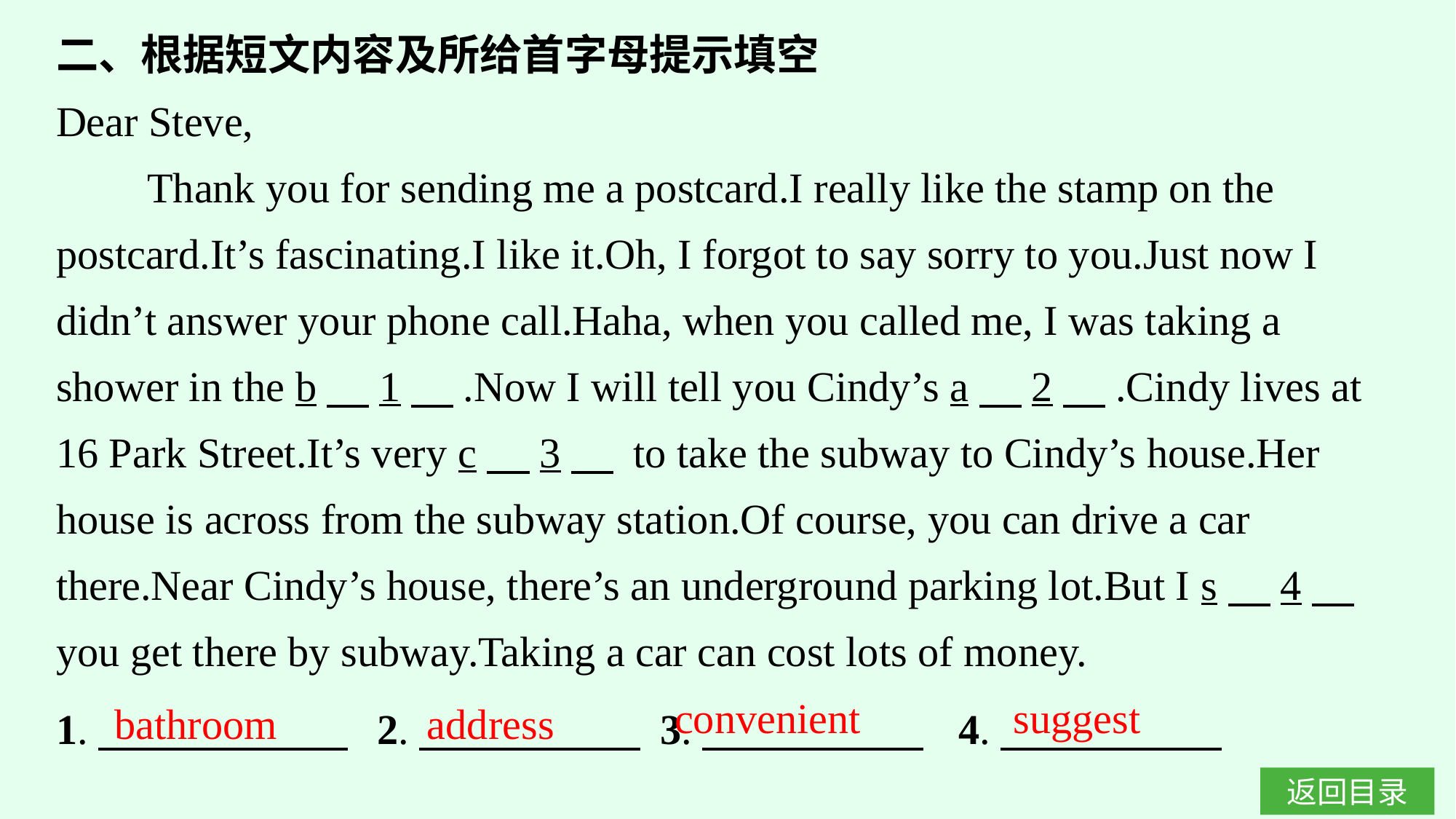

二、根据短文内容及所给首字母提示填空
Dear Steve,
Thank you for sending me a postcard.I really like the stamp on the postcard.It’s fascinating.I like it.Oh, I forgot to say sorry to you.Just now I didn’t answer your phone call.Haha, when you called me, I was taking a shower in the b　1　.Now I will tell you Cindy’s a　2　.Cindy lives at 16 Park Street.It’s very c　3　 to take the subway to Cindy’s house.Her house is across from the subway station.Of course, you can drive a car there.Near Cindy’s house, there’s an underground parking lot.But I s　4　 you get there by subway.Taking a car can cost lots of money.
convenient
suggest
1.　　　  　　    2.　　　　　  3.　　　　　 	  4.
bathroom
address